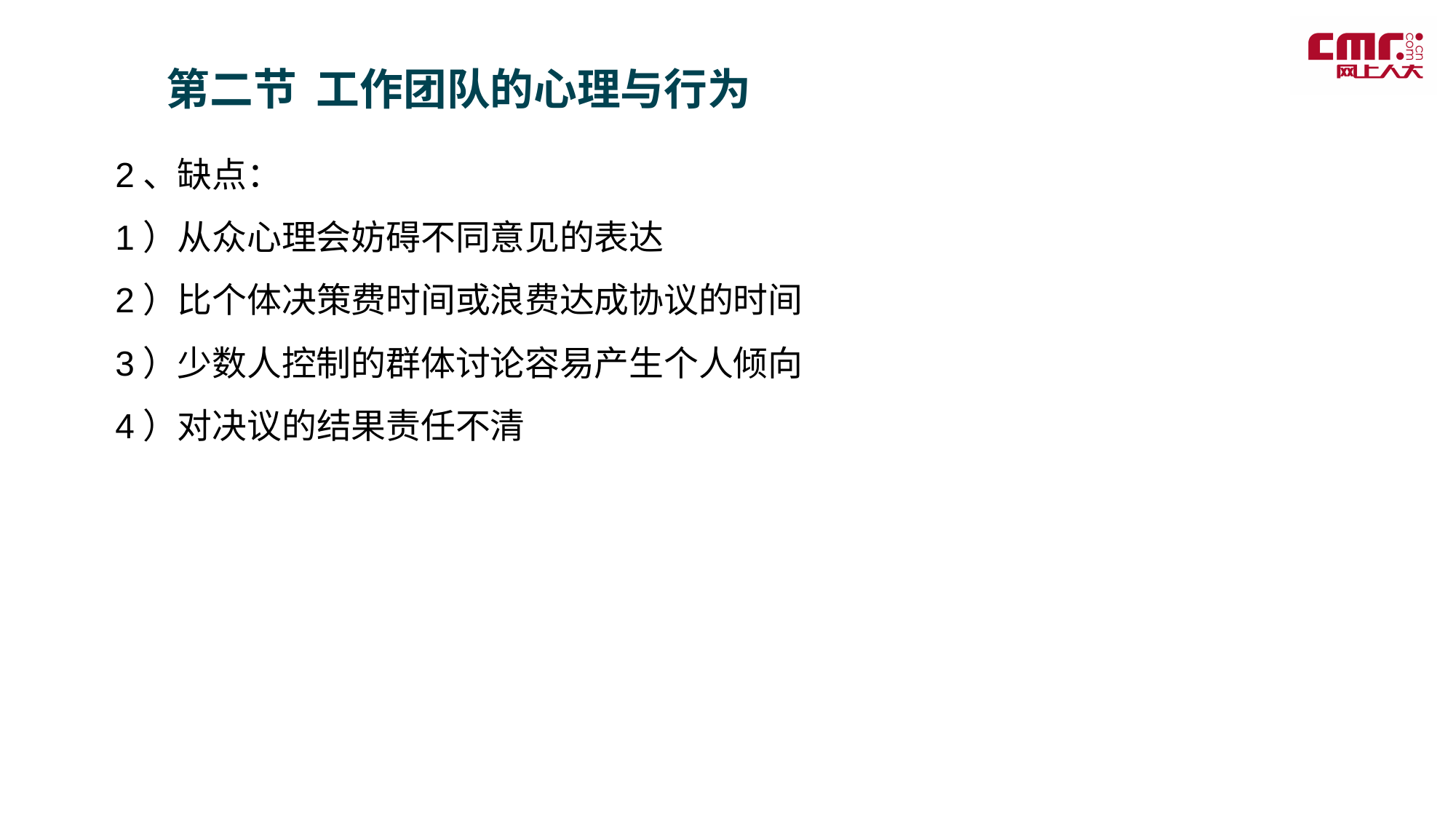

第二节  工作团队的心理与行为
2、缺点：
1）从众心理会妨碍不同意见的表达
2）比个体决策费时间或浪费达成协议的时间
3）少数人控制的群体讨论容易产生个人倾向
4）对决议的结果责任不清